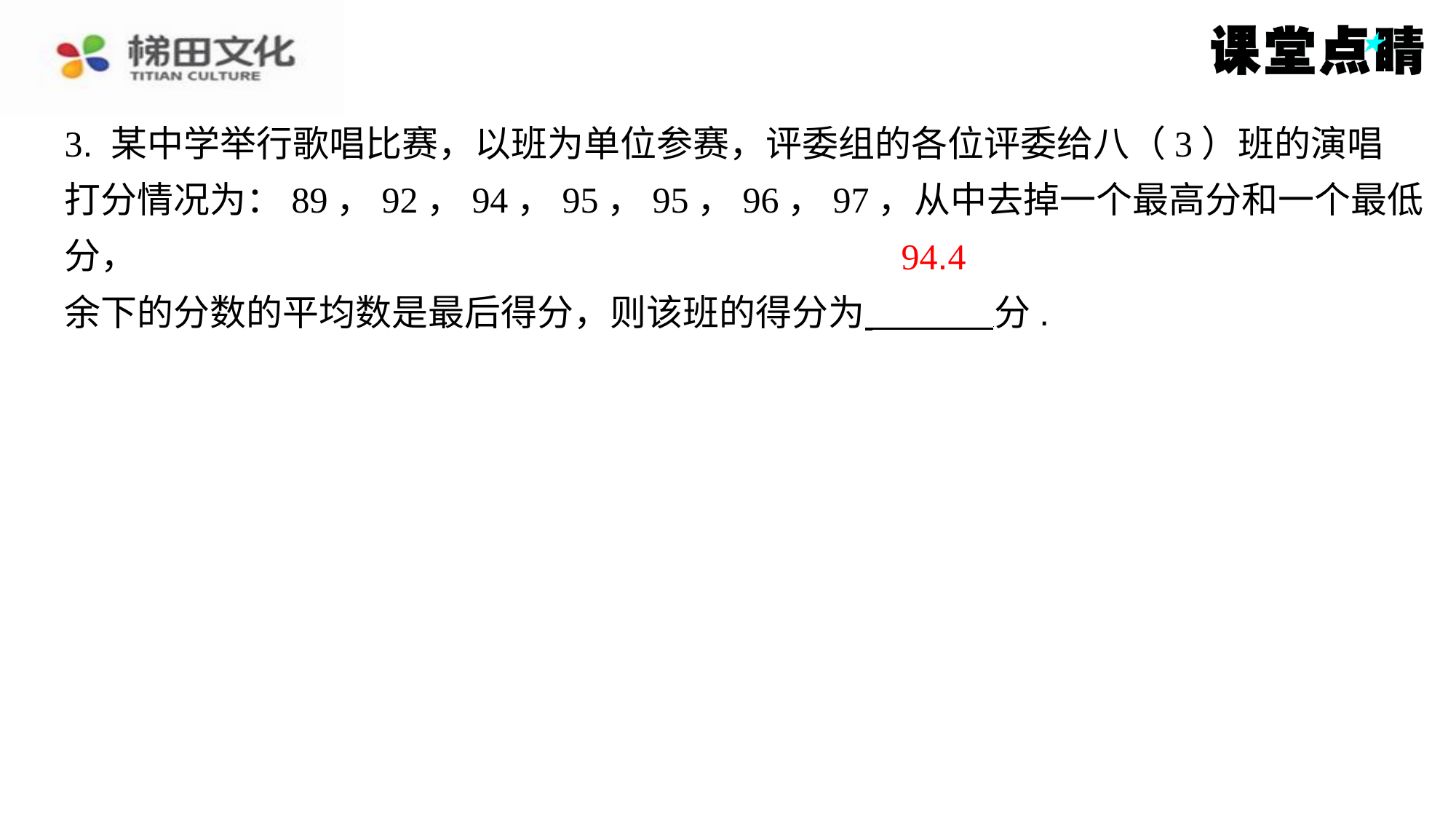

3. 某中学举行歌唱比赛，以班为单位参赛，评委组的各位评委给八（3）班的演唱
打分情况为：89，92，94，95，95，96，97，从中去掉一个最高分和一个最低分，
余下的分数的平均数是最后得分，则该班的得分为                    分.
94.4